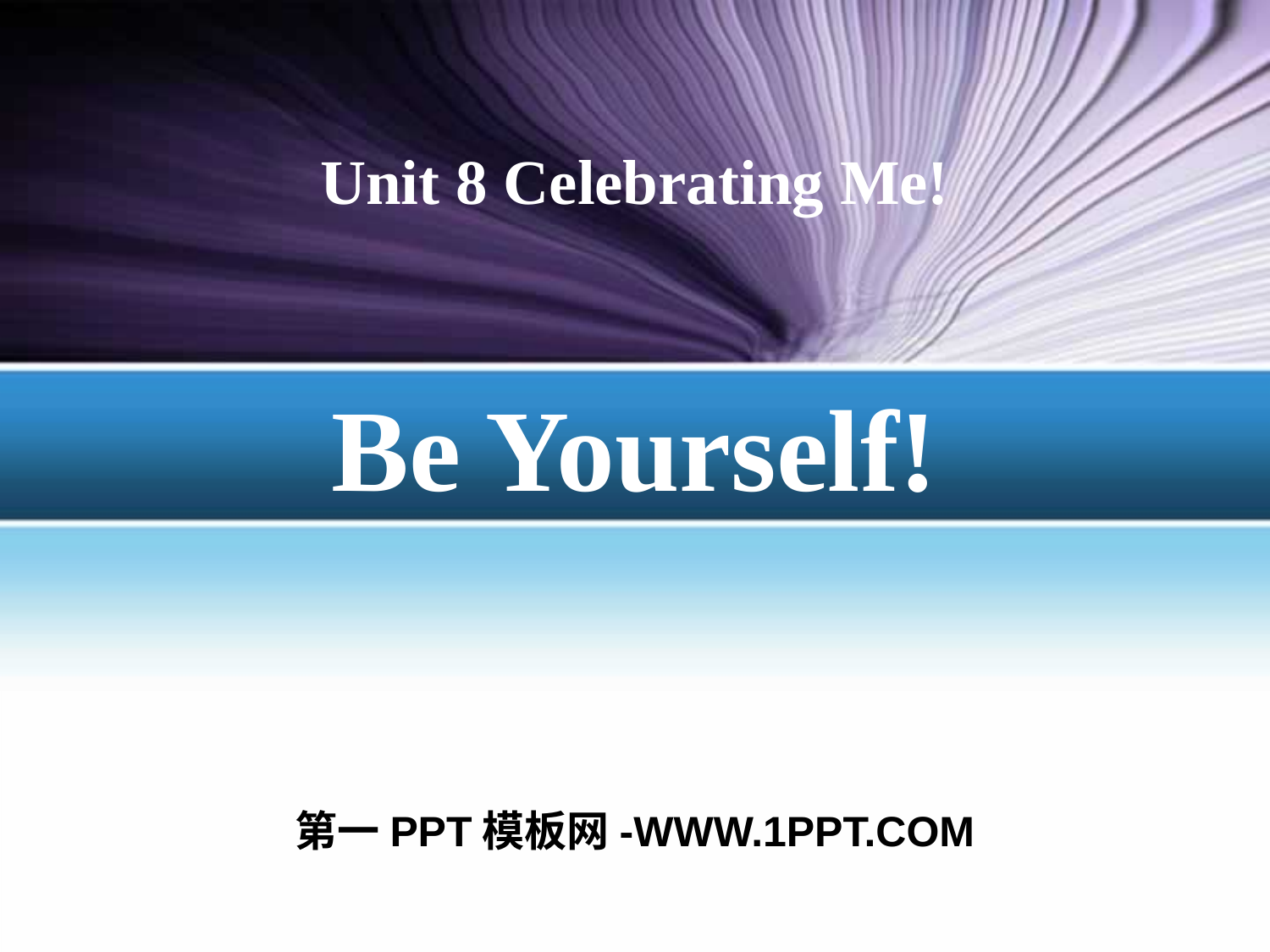

Unit 8 Celebrating Me!
Be Yourself!
第一PPT模板网-WWW.1PPT.COM